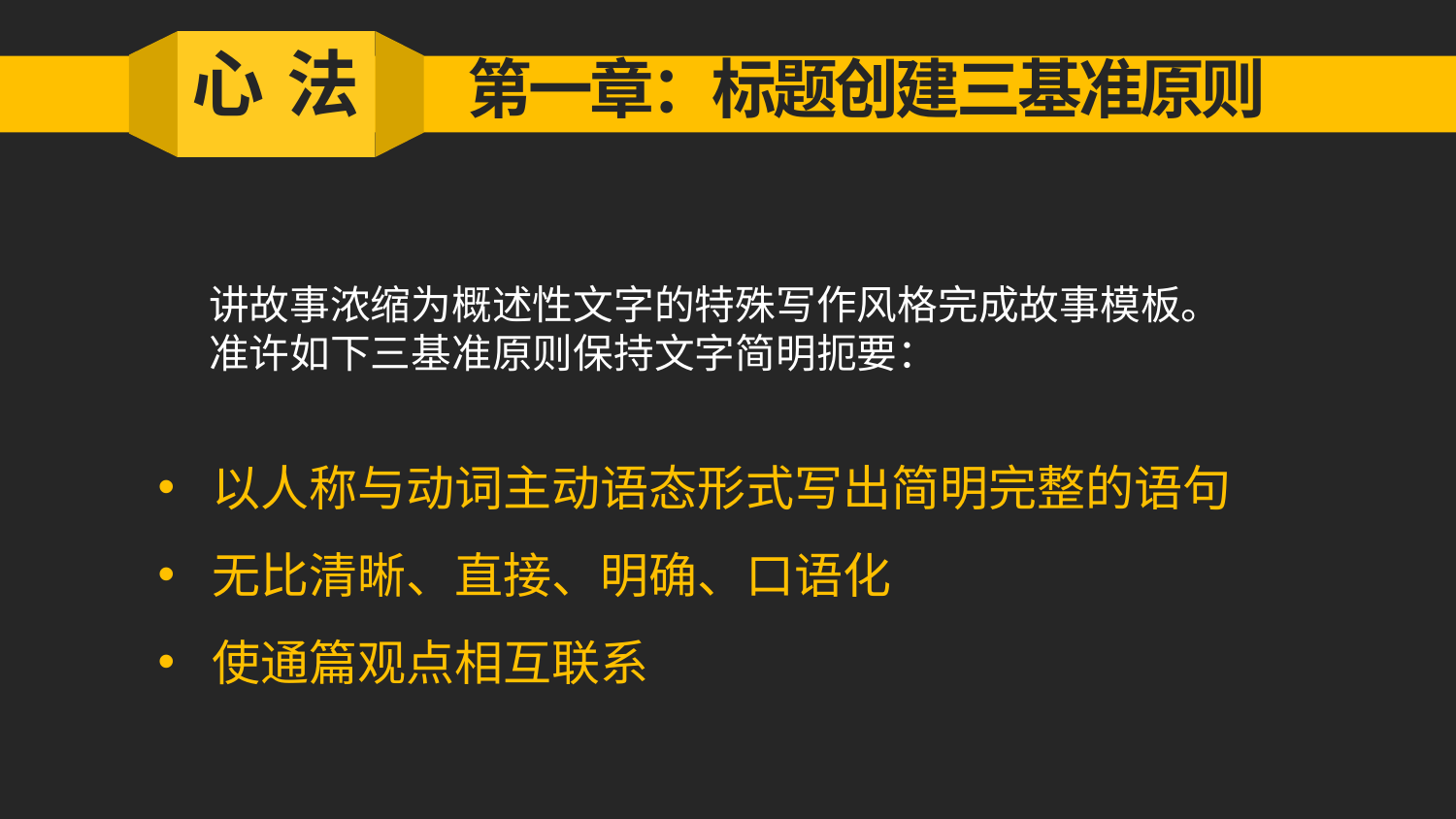

心  法

第一章：标题创建三基准原则

讲故事浓缩为概述性文字的特殊写作风格完成故事模板。准许如下三基准原则保持文字简明扼要：
以人称与动词主动语态形式写出简明完整的语句
无比清晰、直接、明确、口语化
使通篇观点相互联系